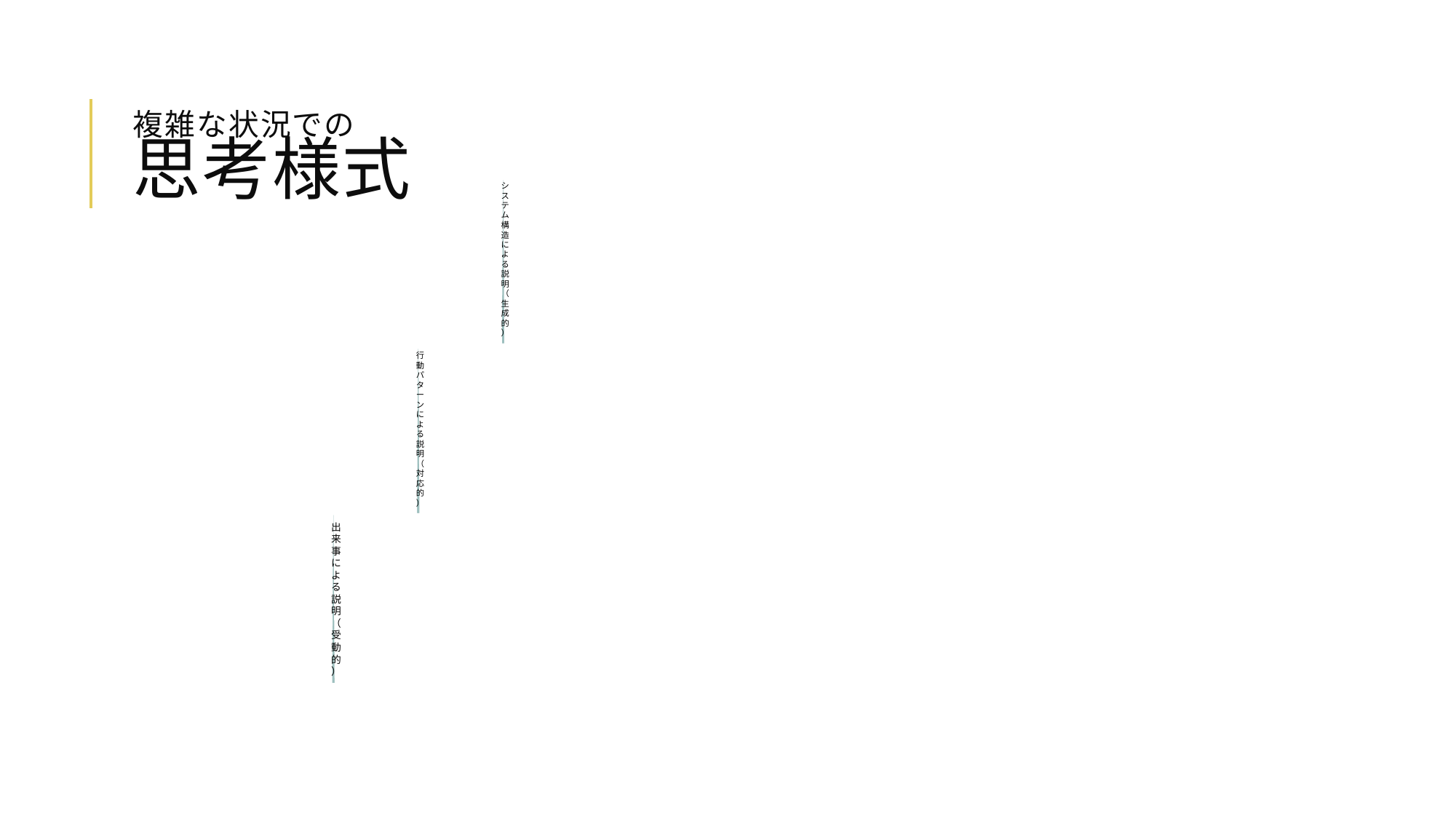

# 複雑な状況での 思考様式
システム構造
による説明（生成的）
行動パターンによる
説明（対応的）
出来事による説明（受動的）
生成的

対応的

受動的